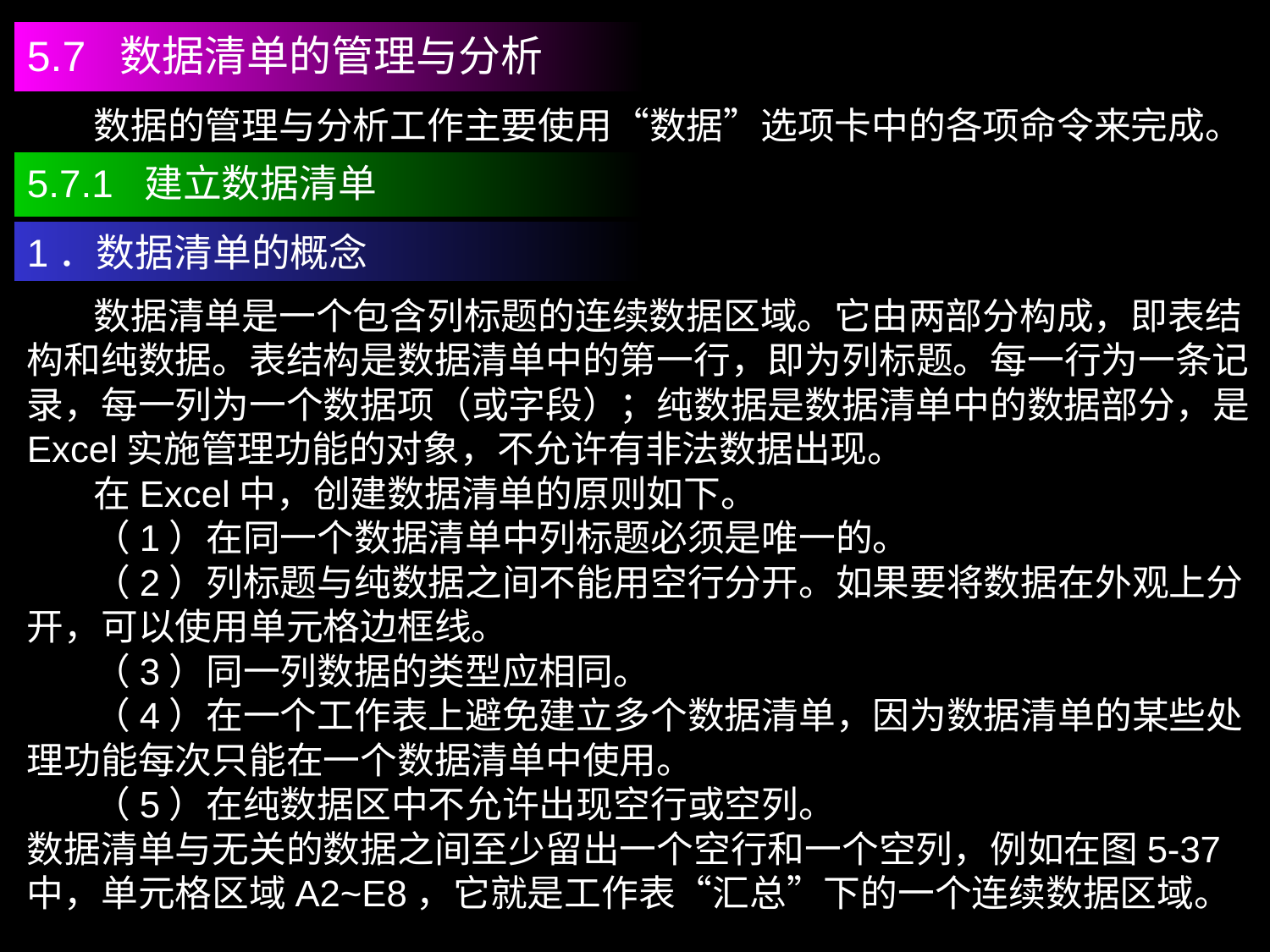

5.7  数据清单的管理与分析
       数据的管理与分析工作主要使用“数据”选项卡中的各项命令来完成。
5.7.1  建立数据清单
1．数据清单的概念
       数据清单是一个包含列标题的连续数据区域。它由两部分构成，即表结构和纯数据。表结构是数据清单中的第一行，即为列标题。每一行为一条记录，每一列为一个数据项（或字段）；纯数据是数据清单中的数据部分，是Excel实施管理功能的对象，不允许有非法数据出现。
       在Excel中，创建数据清单的原则如下。
       （1）在同一个数据清单中列标题必须是唯一的。
       （2）列标题与纯数据之间不能用空行分开。如果要将数据在外观上分开，可以使用单元格边框线。
       （3）同一列数据的类型应相同。
       （4）在一个工作表上避免建立多个数据清单，因为数据清单的某些处理功能每次只能在一个数据清单中使用。
       （5）在纯数据区中不允许出现空行或空列。
数据清单与无关的数据之间至少留出一个空行和一个空列，例如在图5-37中，单元格区域A2~E8，它就是工作表“汇总”下的一个连续数据区域。